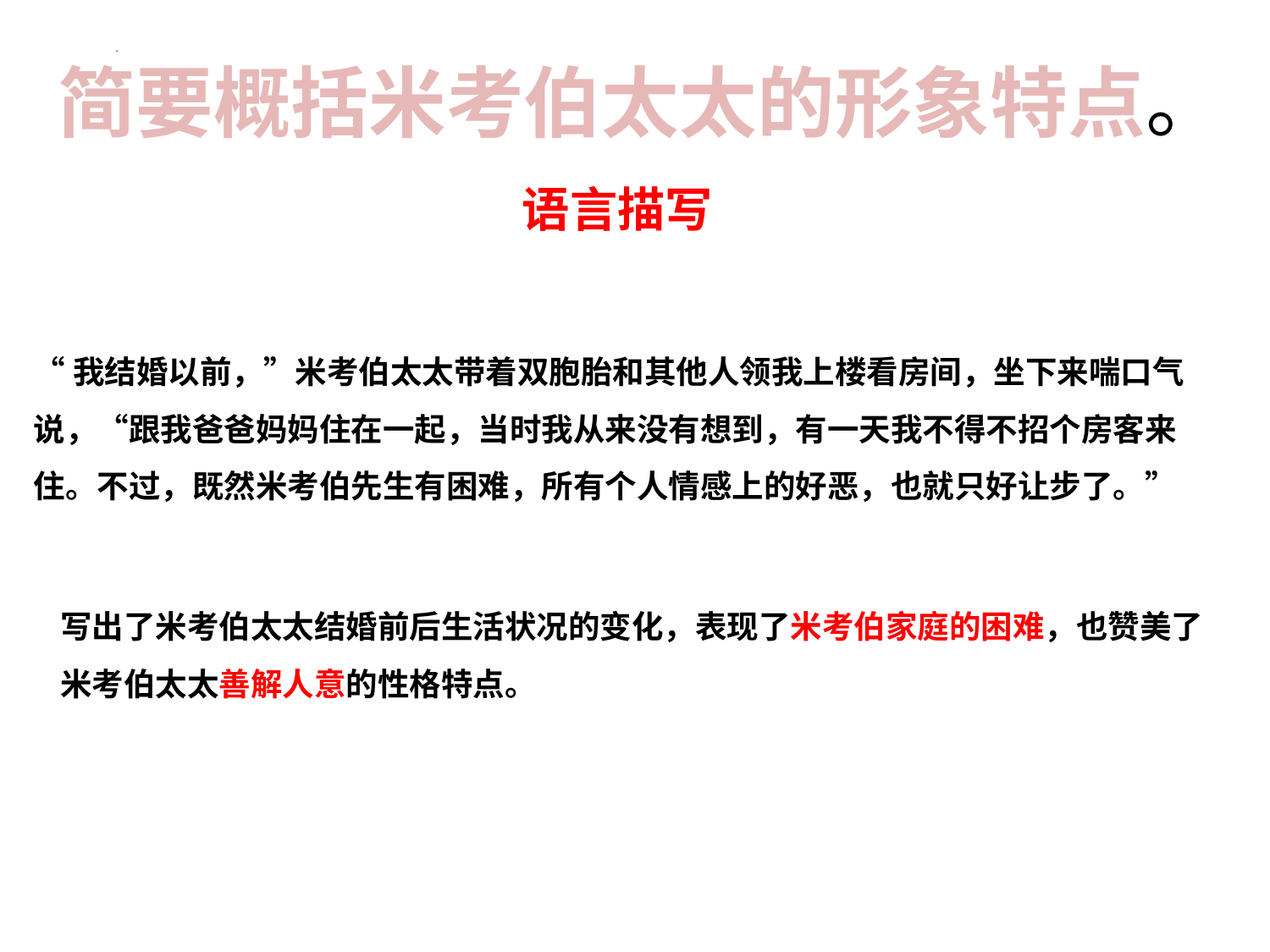

# 简要概括米考伯太太的形象特点。
语言描写
“我结婚以前，”米考伯太太带着双胞胎和其他人领我上楼看房间，坐下来喘口气说，“跟我爸爸妈妈住在一起，当时我从来没有想到，有一天我不得不招个房客来住。不过，既然米考伯先生有困难，所有个人情感上的好恶，也就只好让步了。”
写出了米考伯太太结婚前后生活状况的变化，表现了米考伯家庭的困难，也赞美了米考伯太太善解人意的性格特点。